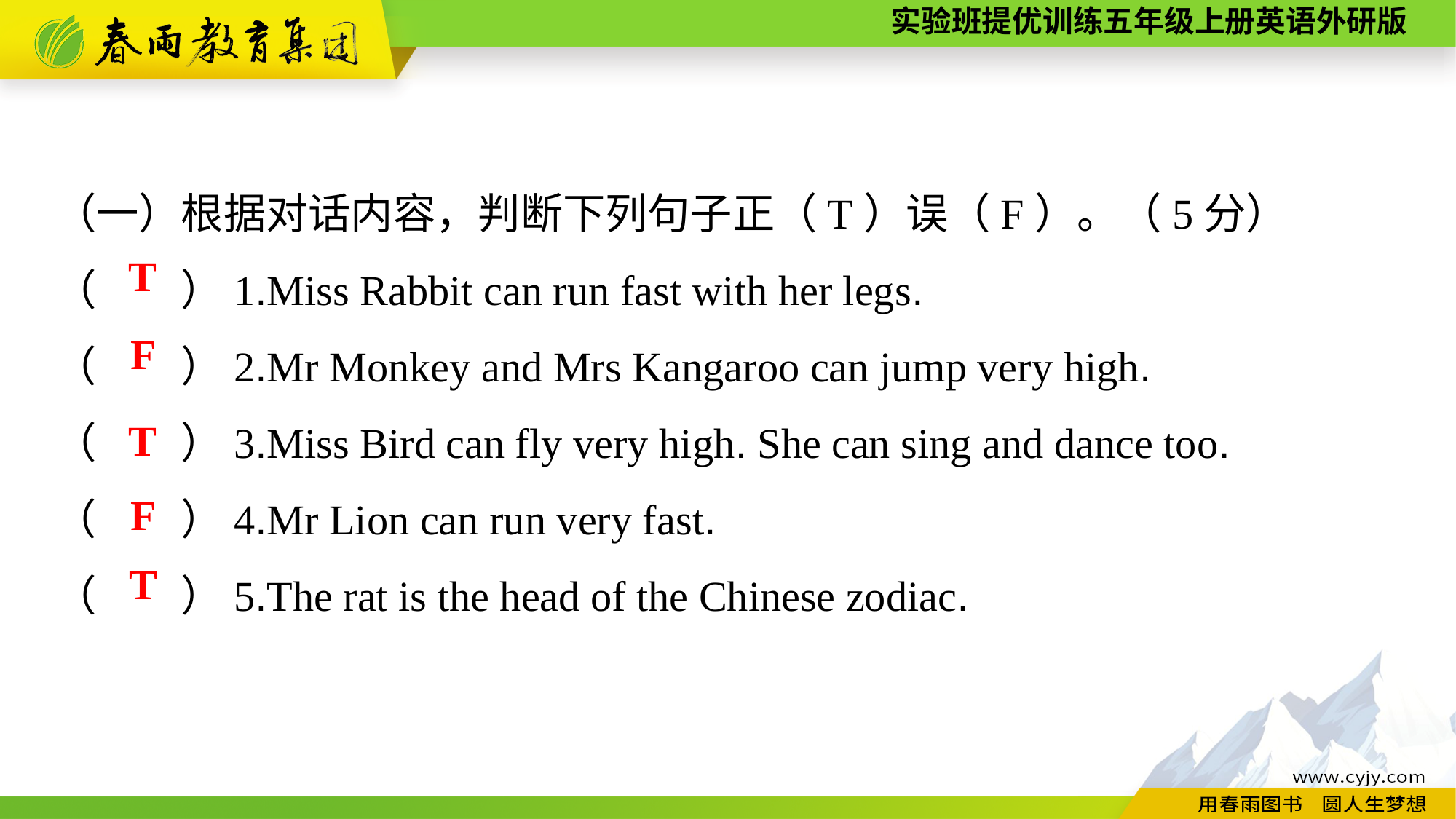

（一）根据对话内容，判断下列句子正（T）误（F）。（5分）
（　　）1.Miss Rabbit can run fast with her legs.
（　　）2.Mr Monkey and Mrs Kangaroo can jump very high.
（　　）3.Miss Bird can fly very high. She can sing and dance too.
（　　）4.Mr Lion can run very fast.
（　　）5.The rat is the head of the Chinese zodiac.
T
F
T
F
T